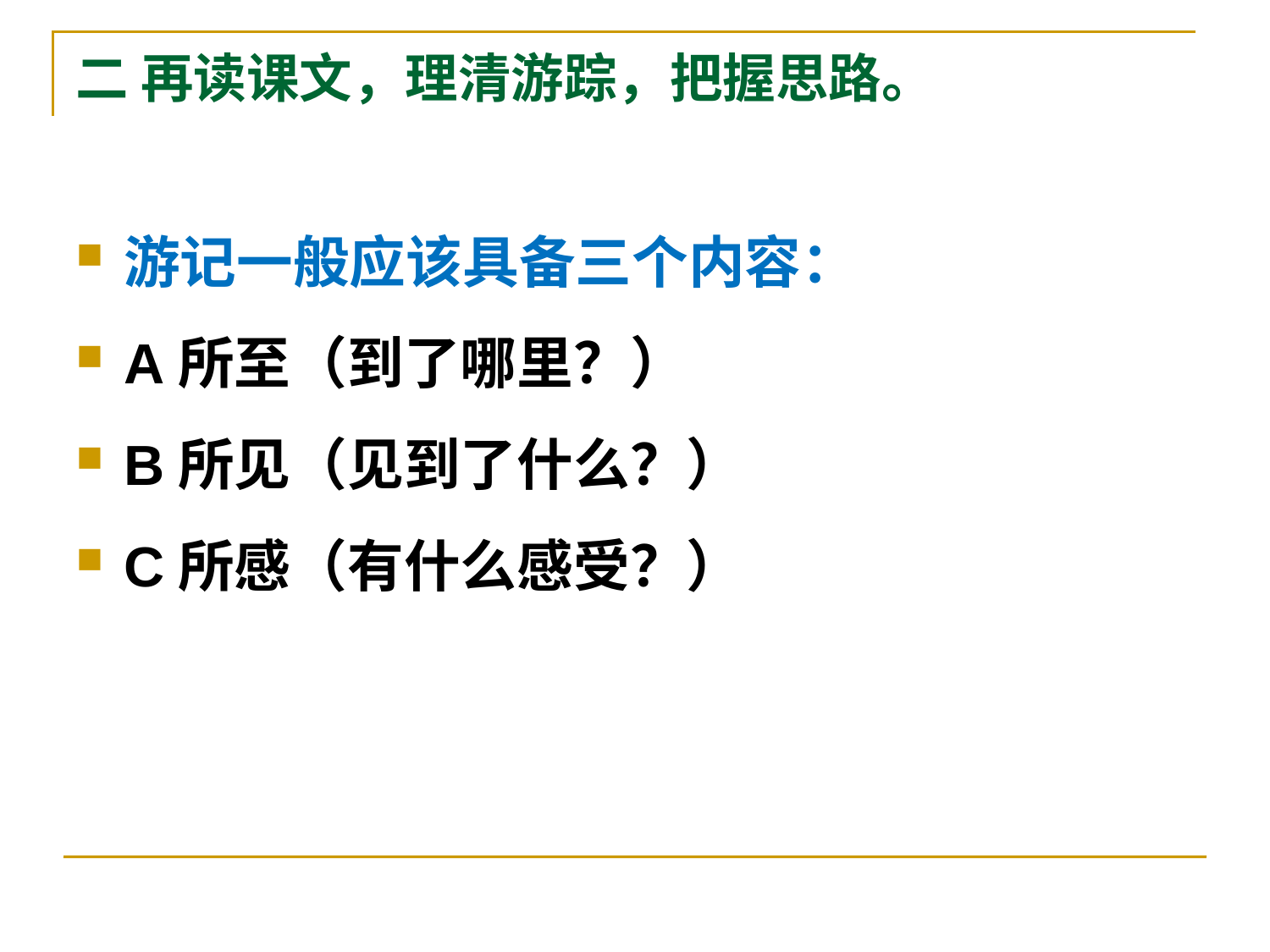

# 二 再读课文，理清游踪，把握思路。
游记一般应该具备三个内容：
A所至（到了哪里？）
B所见（见到了什么？）
C所感（有什么感受？）